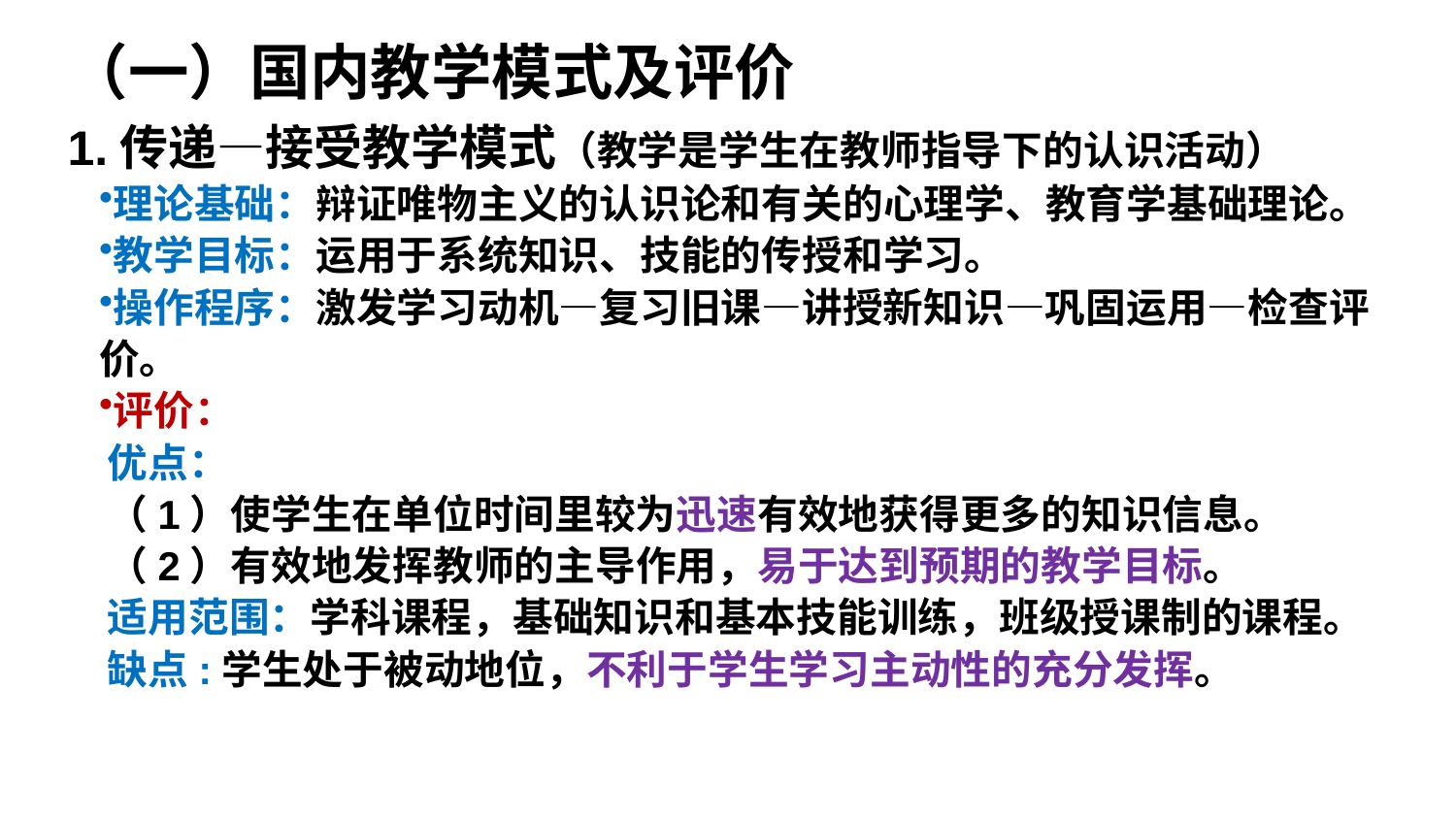

（一）国内教学模式及评价
1.传递—接受教学模式（教学是学生在教师指导下的认识活动）
理论基础：辩证唯物主义的认识论和有关的心理学、教育学基础理论。
教学目标：运用于系统知识、技能的传授和学习。
操作程序：激发学习动机—复习旧课—讲授新知识—巩固运用—检查评价。
评价：
优点：
（1）使学生在单位时间里较为迅速有效地获得更多的知识信息。
（2）有效地发挥教师的主导作用，易于达到预期的教学目标。
适用范围：学科课程，基础知识和基本技能训练，班级授课制的课程。
缺点:学生处于被动地位，不利于学生学习主动性的充分发挥。